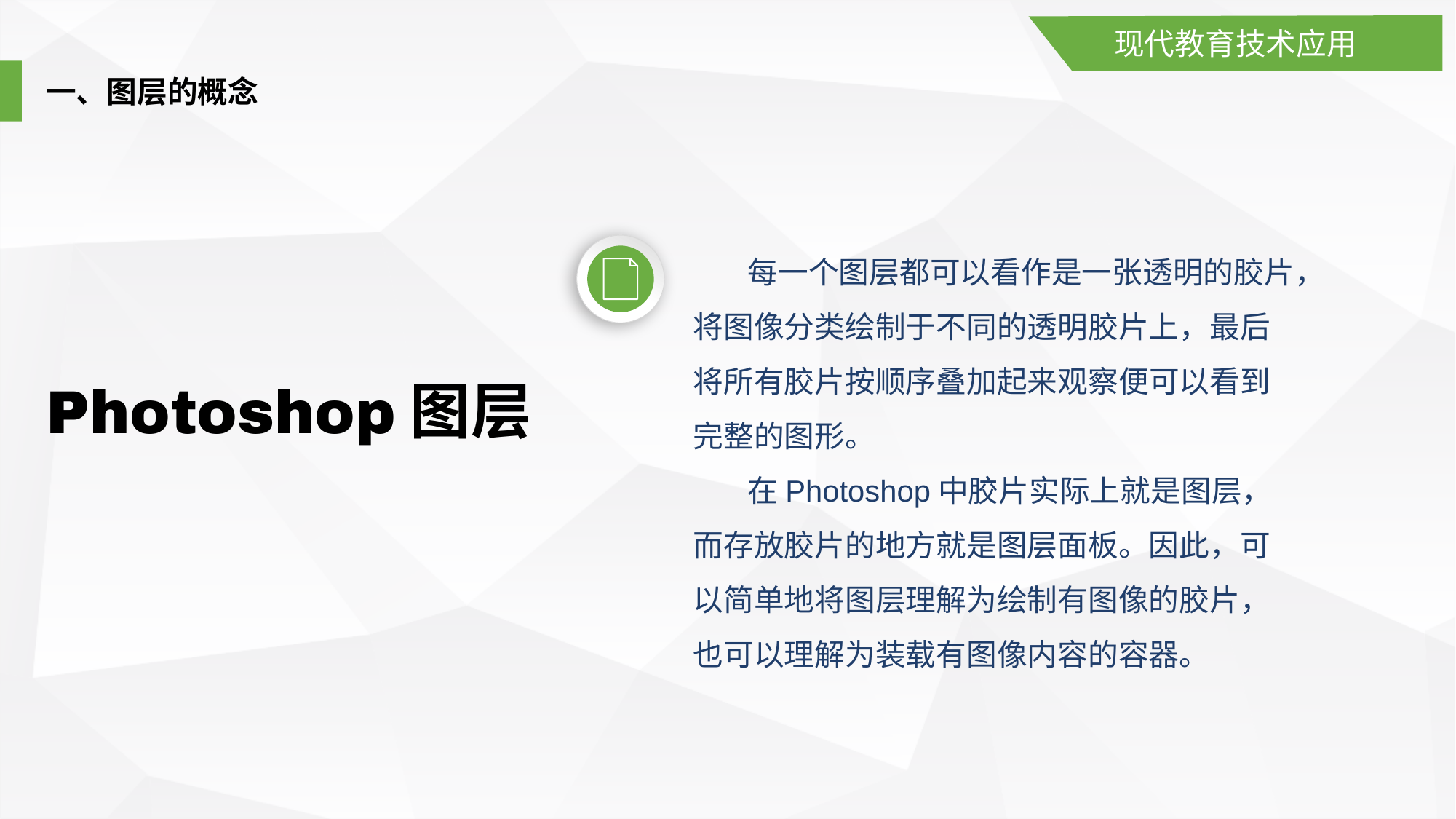

现代教育技术应用

一、图层的概念
每一个图层都可以看作是一张透明的胶片，将图像分类绘制于不同的透明胶片上，最后将所有胶片按顺序叠加起来观察便可以看到完整的图形。
在Photoshop中胶片实际上就是图层，而存放胶片的地方就是图层面板。因此，可以简单地将图层理解为绘制有图像的胶片，也可以理解为装载有图像内容的容器。

Photoshop图层